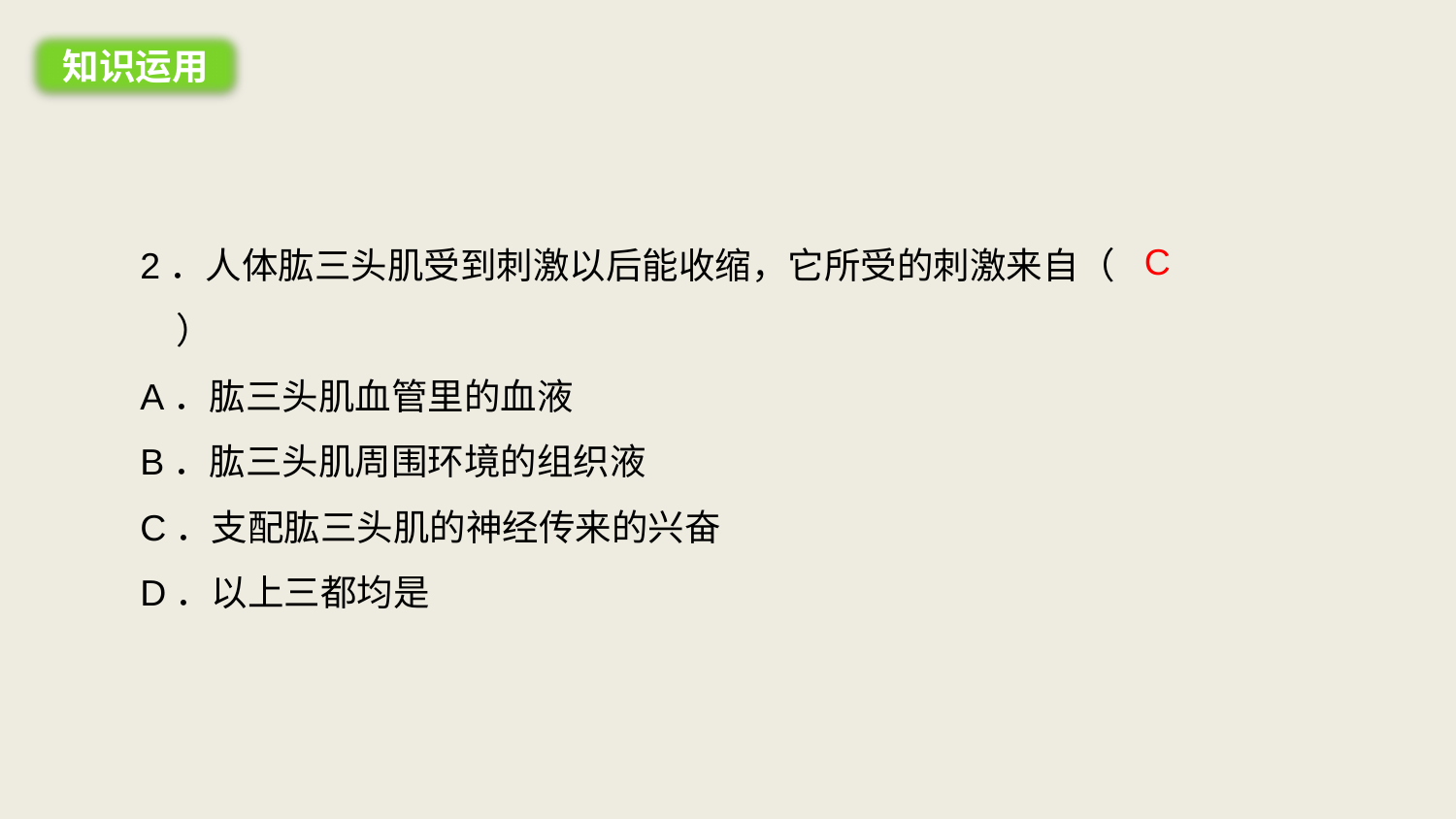

知识运用
2．人体肱三头肌受到刺激以后能收缩，它所受的刺激来自（　　）
A．肱三头肌血管里的血液
B．肱三头肌周围环境的组织液
C．支配肱三头肌的神经传来的兴奋
D．以上三都均是
C